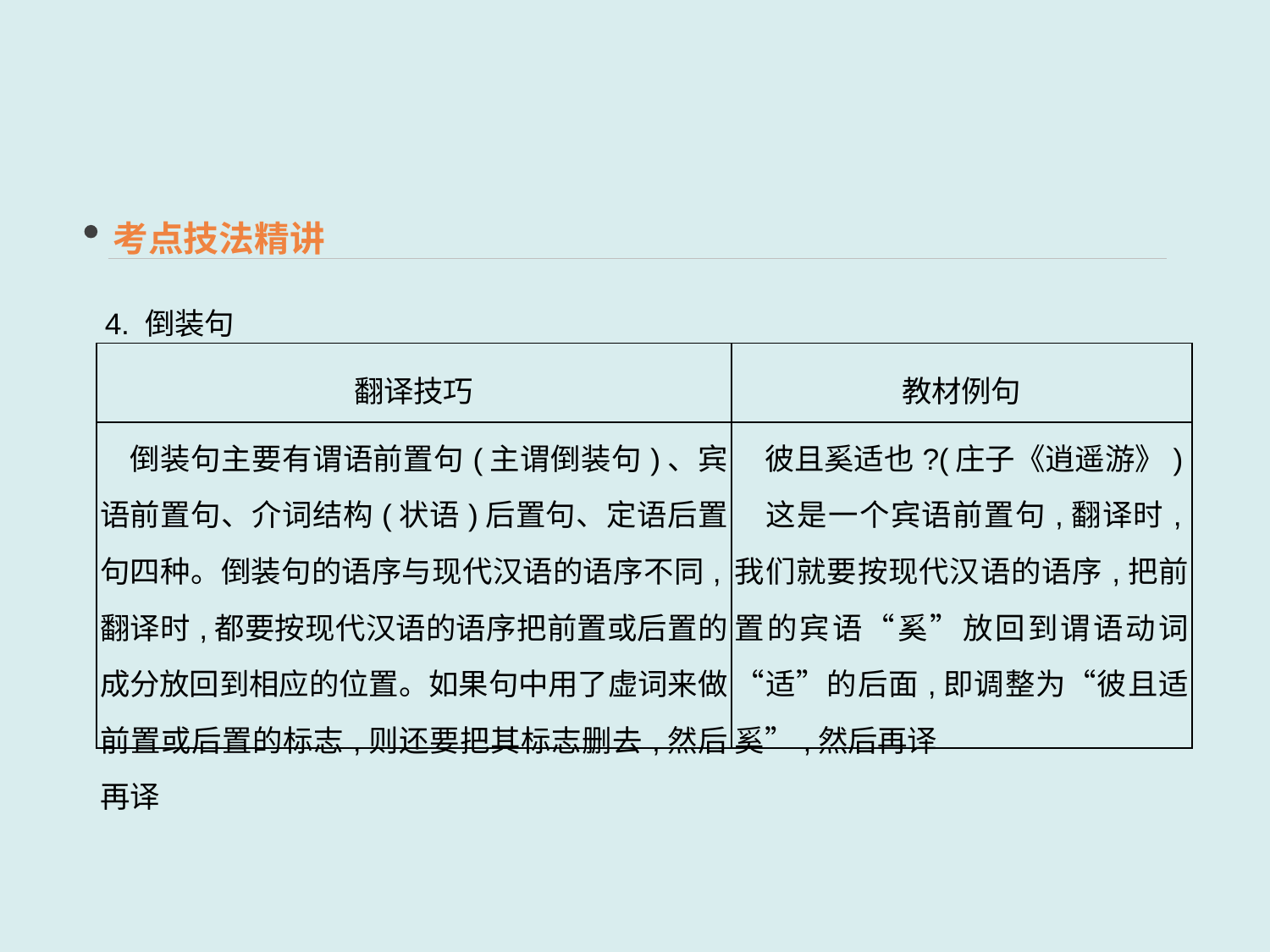

考点技法精讲

4. 倒装句

| 翻译技巧 | 教材例句 |
| --- | --- |
| 倒装句主要有谓语前置句(主谓倒装句)、宾语前置句、介词结构(状语)后置句、定语后置句四种。倒装句的语序与现代汉语的语序不同,翻译时,都要按现代汉语的语序把前置或后置的成分放回到相应的位置。如果句中用了虚词来做前置或后置的标志,则还要把其标志删去,然后再译 | 彼且奚适也?(庄子《逍遥游》) 　这是一个宾语前置句,翻译时,我们就要按现代汉语的语序,把前置的宾语“奚”放回到谓语动词“适”的后面,即调整为“彼且适奚”,然后再译 |